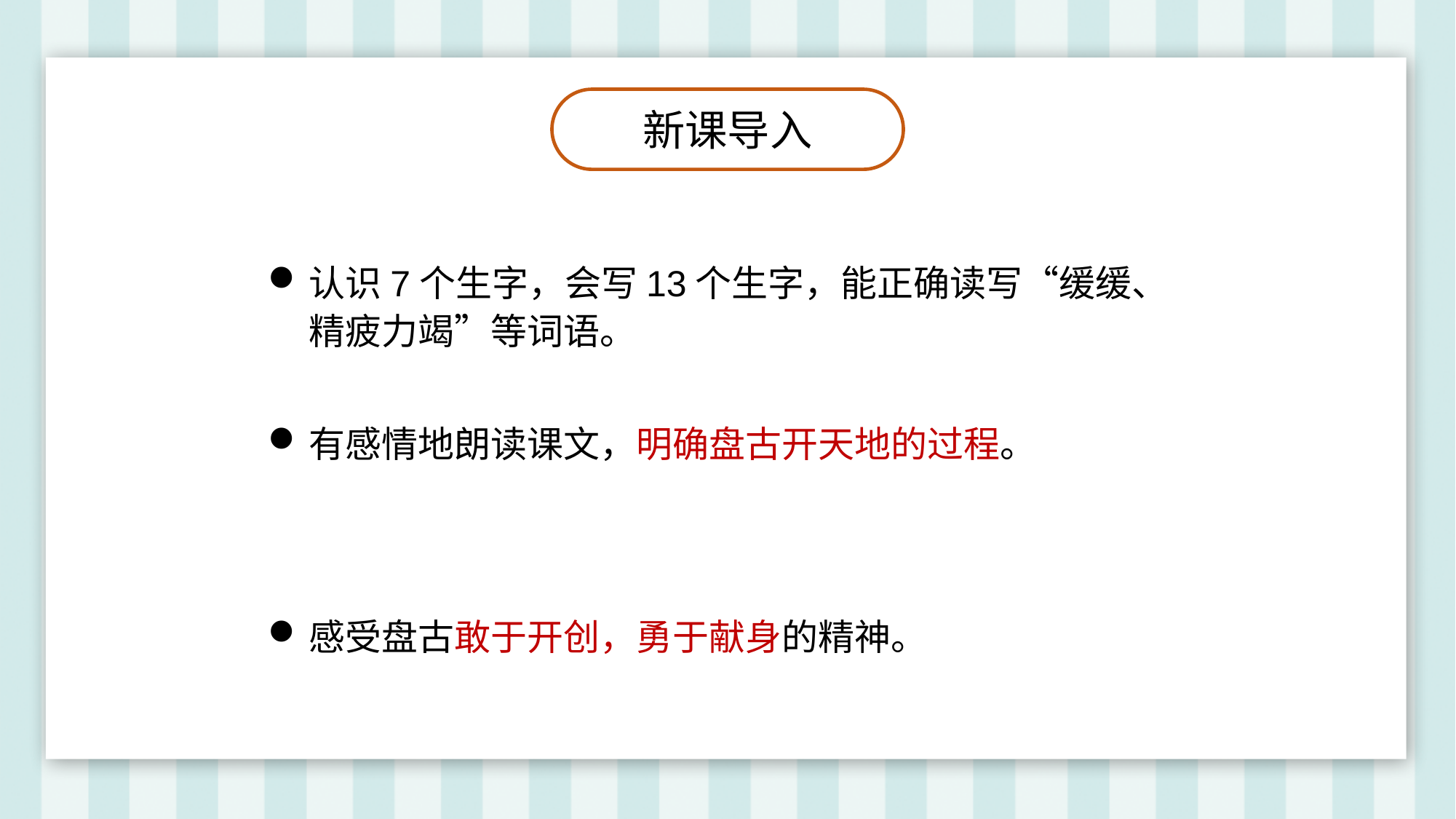

新课导入
认识7个生字，会写13个生字，能正确读写“缓缓、精疲力竭”等词语。
有感情地朗读课文，明确盘古开天地的过程。
感受盘古敢于开创，勇于献身的精神。